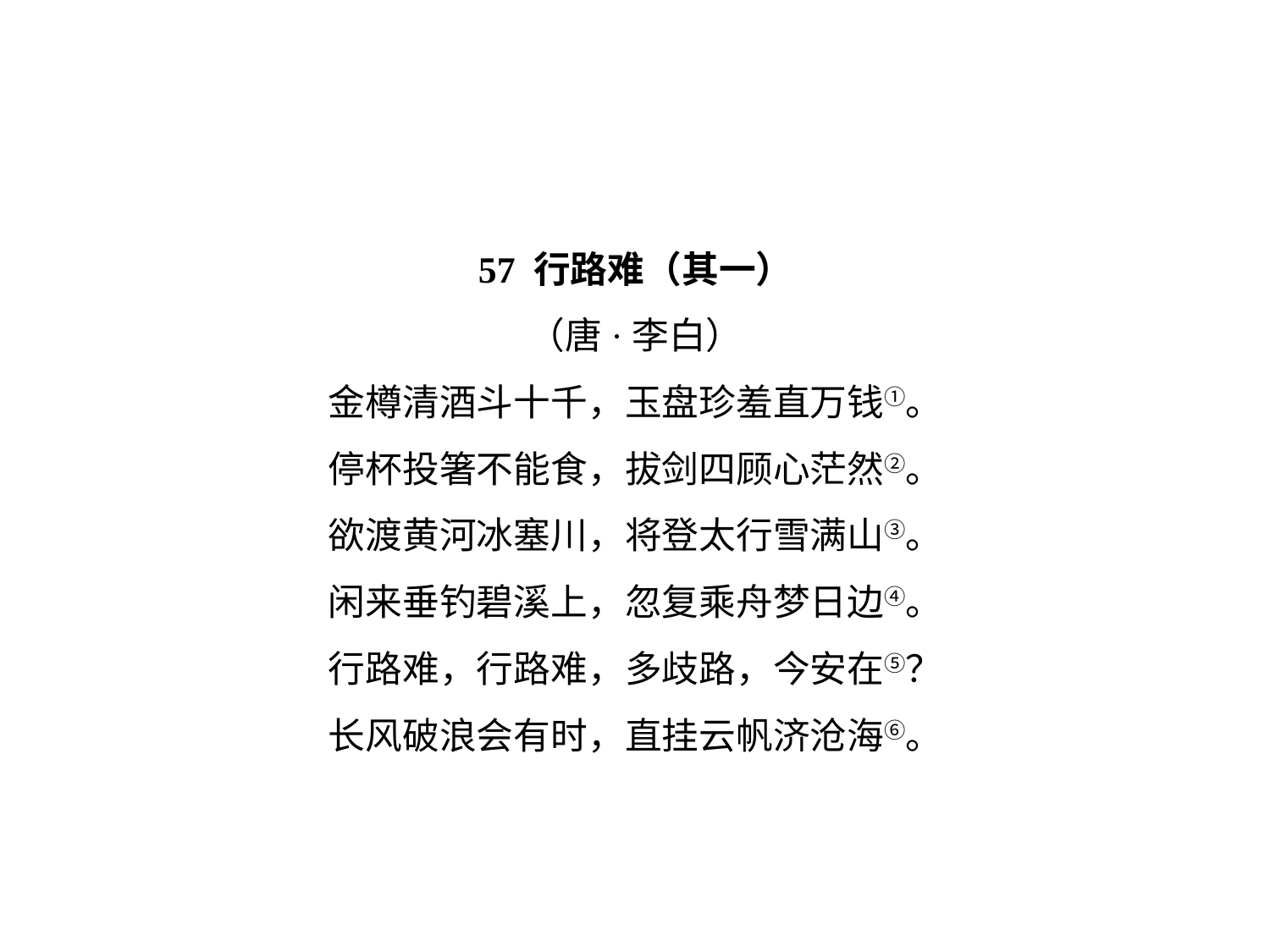

57 行路难（其一）
（唐·李白）
金樽清酒斗十千，玉盘珍羞直万钱①。
停杯投箸不能食，拔剑四顾心茫然②。
欲渡黄河冰塞川，将登太行雪满山③。
闲来垂钓碧溪上，忽复乘舟梦日边④。
行路难，行路难，多歧路，今安在⑤？
长风破浪会有时，直挂云帆济沧海⑥。